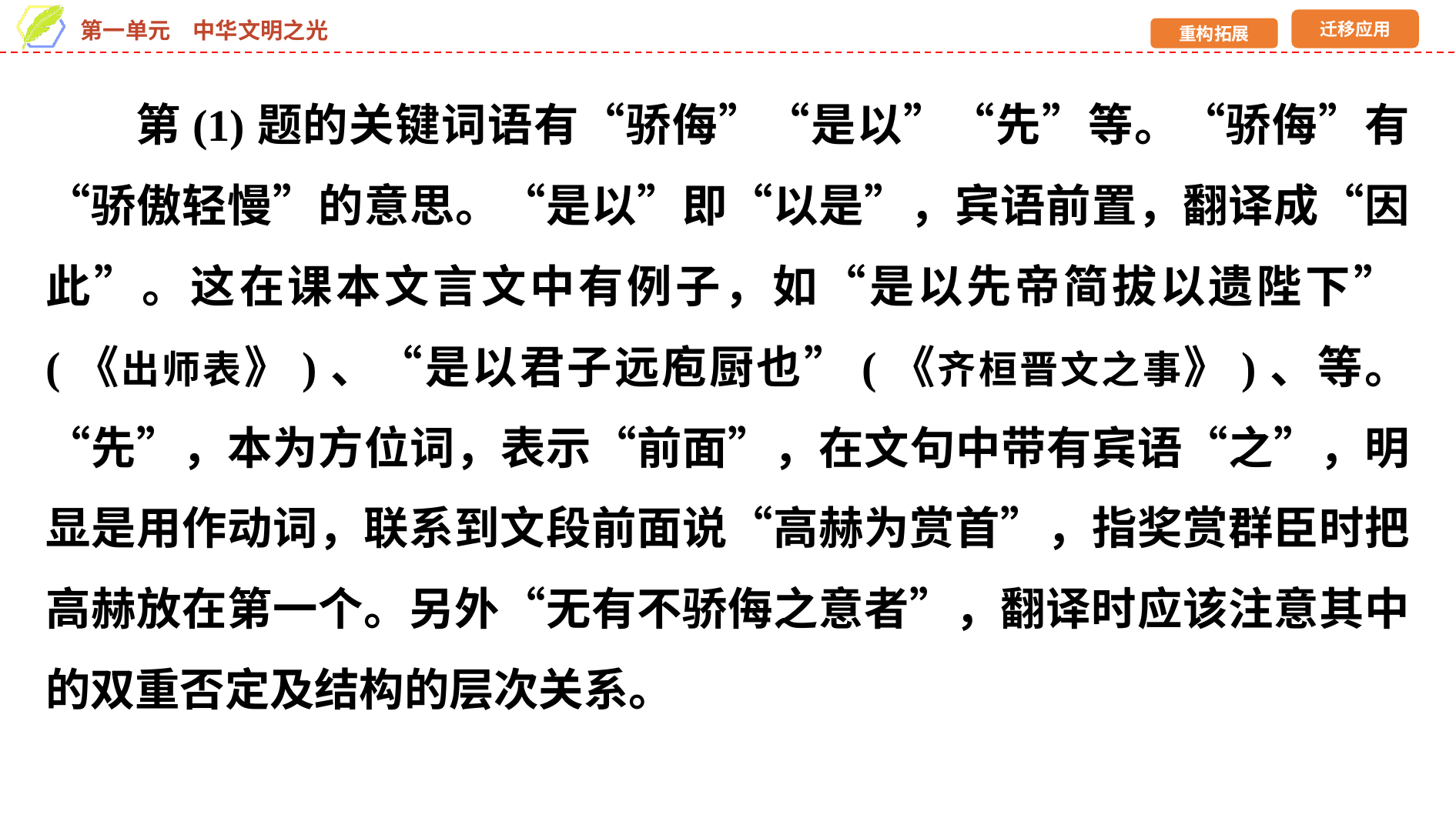

第(1)题的关键词语有“骄侮”“是以”“先”等。“骄侮”有“骄傲轻慢”的意思。“是以”即“以是”，宾语前置，翻译成“因此”。这在课本文言文中有例子，如“是以先帝简拔以遗陛下”(《出师表》)、“是以君子远庖厨也”(《齐桓晋文之事》)、等。“先”，本为方位词，表示“前面”，在文句中带有宾语“之”，明显是用作动词，联系到文段前面说“高赫为赏首”，指奖赏群臣时把高赫放在第一个。另外“无有不骄侮之意者”，翻译时应该注意其中的双重否定及结构的层次关系。